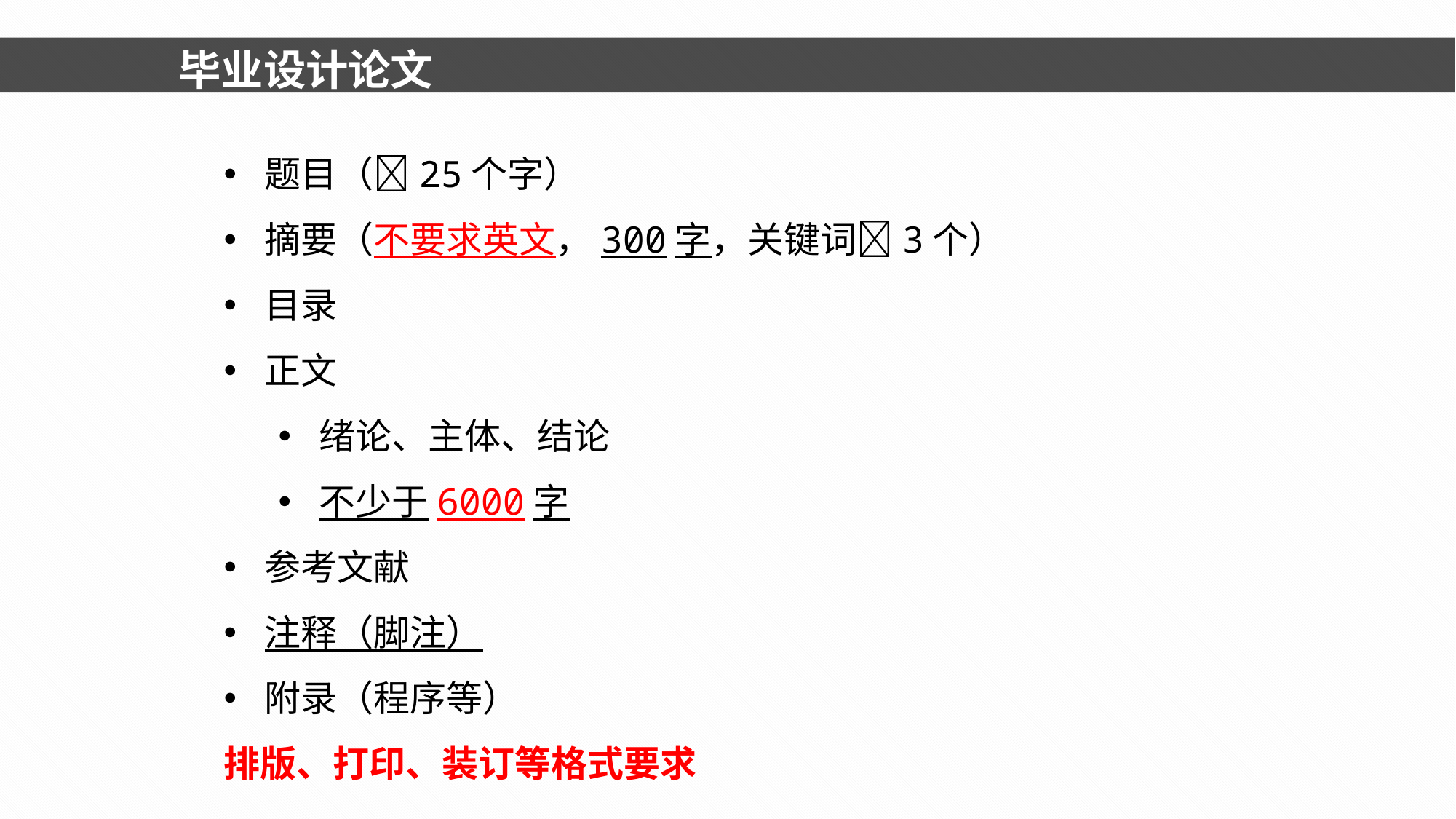

毕业设计论文

题目（≤25个字）
摘要（不要求英文，300字，关键词≥3个）
目录
正文
绪论、主体、结论
不少于6000字
参考文献
注释（脚注）
附录（程序等）
排版、打印、装订等格式要求